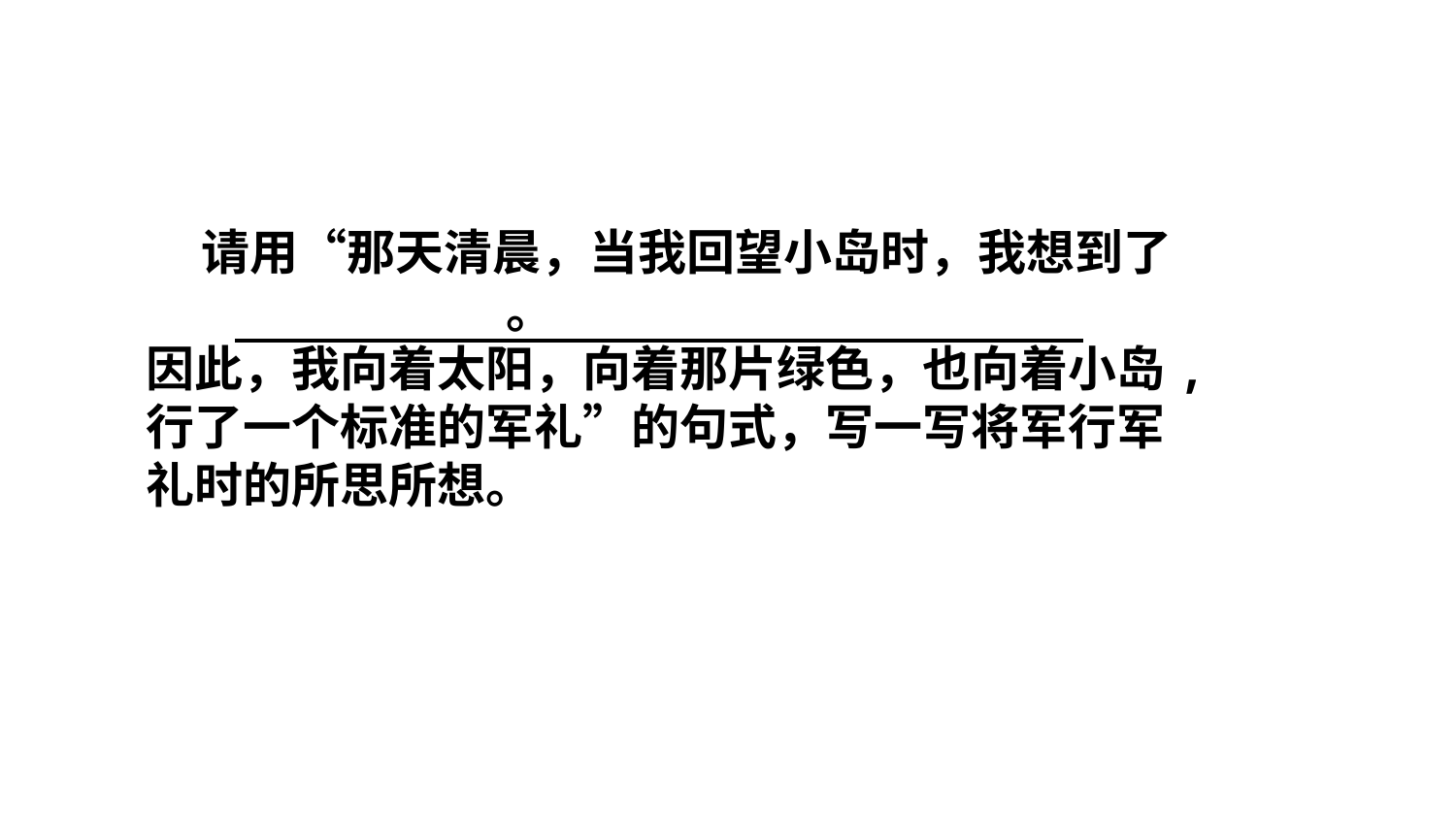

请用“那天清晨，当我回望小岛时，我想到了                                    。
因此，我向着太阳，向着那片绿色，也向着小岛,行了一个标准的军礼”的句式，写一写将军行军礼时的所思所想。